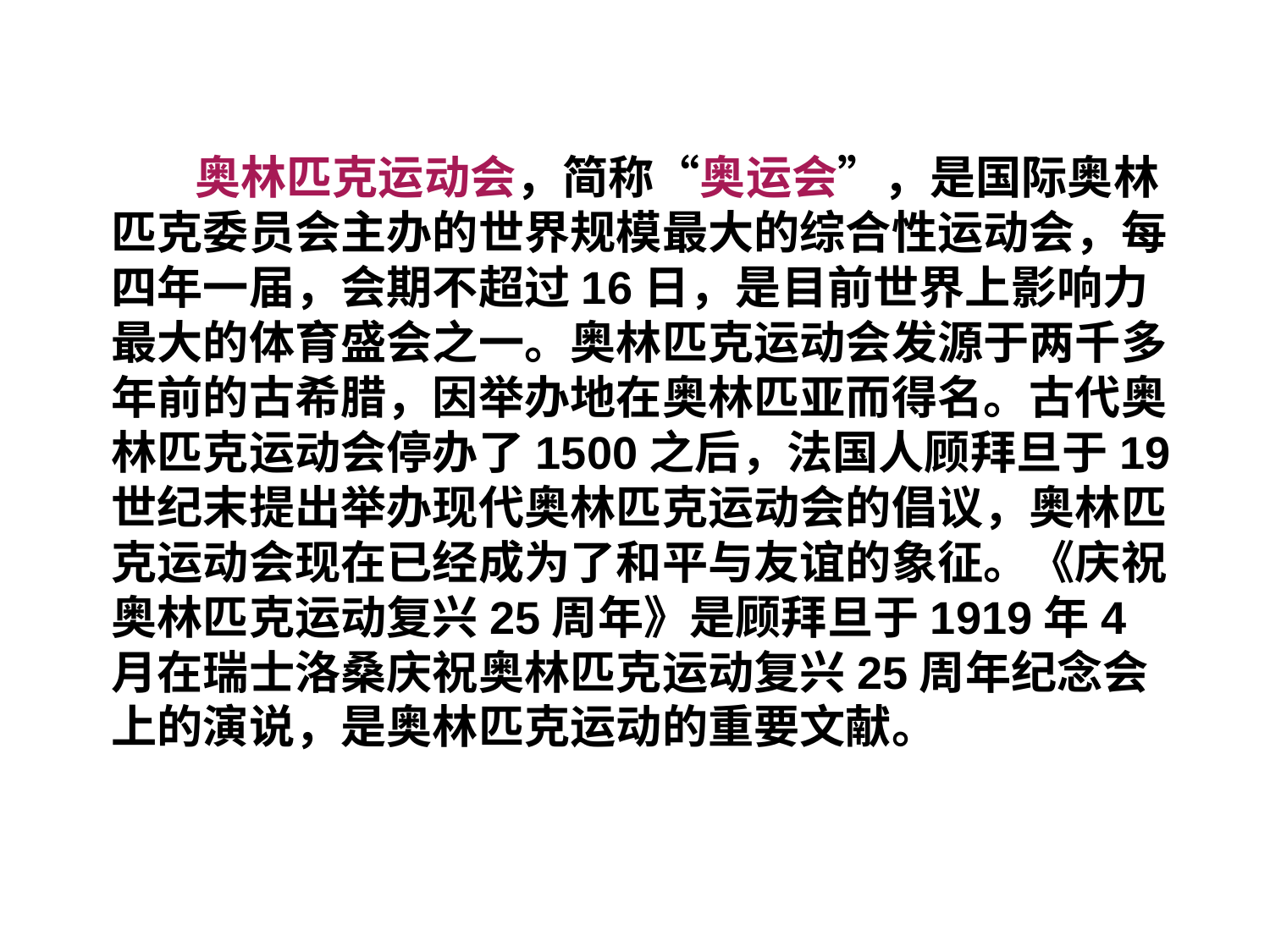

奥林匹克运动会，简称“奥运会”，是国际奥林匹克委员会主办的世界规模最大的综合性运动会，每四年一届，会期不超过16日，是目前世界上影响力最大的体育盛会之一。奥林匹克运动会发源于两千多年前的古希腊，因举办地在奥林匹亚而得名。古代奥林匹克运动会停办了1500之后，法国人顾拜旦于19世纪末提出举办现代奥林匹克运动会的倡议，奥林匹克运动会现在已经成为了和平与友谊的象征。《庆祝奥林匹克运动复兴25周年》是顾拜旦于1919年4月在瑞士洛桑庆祝奥林匹克运动复兴25周年纪念会上的演说，是奥林匹克运动的重要文献。